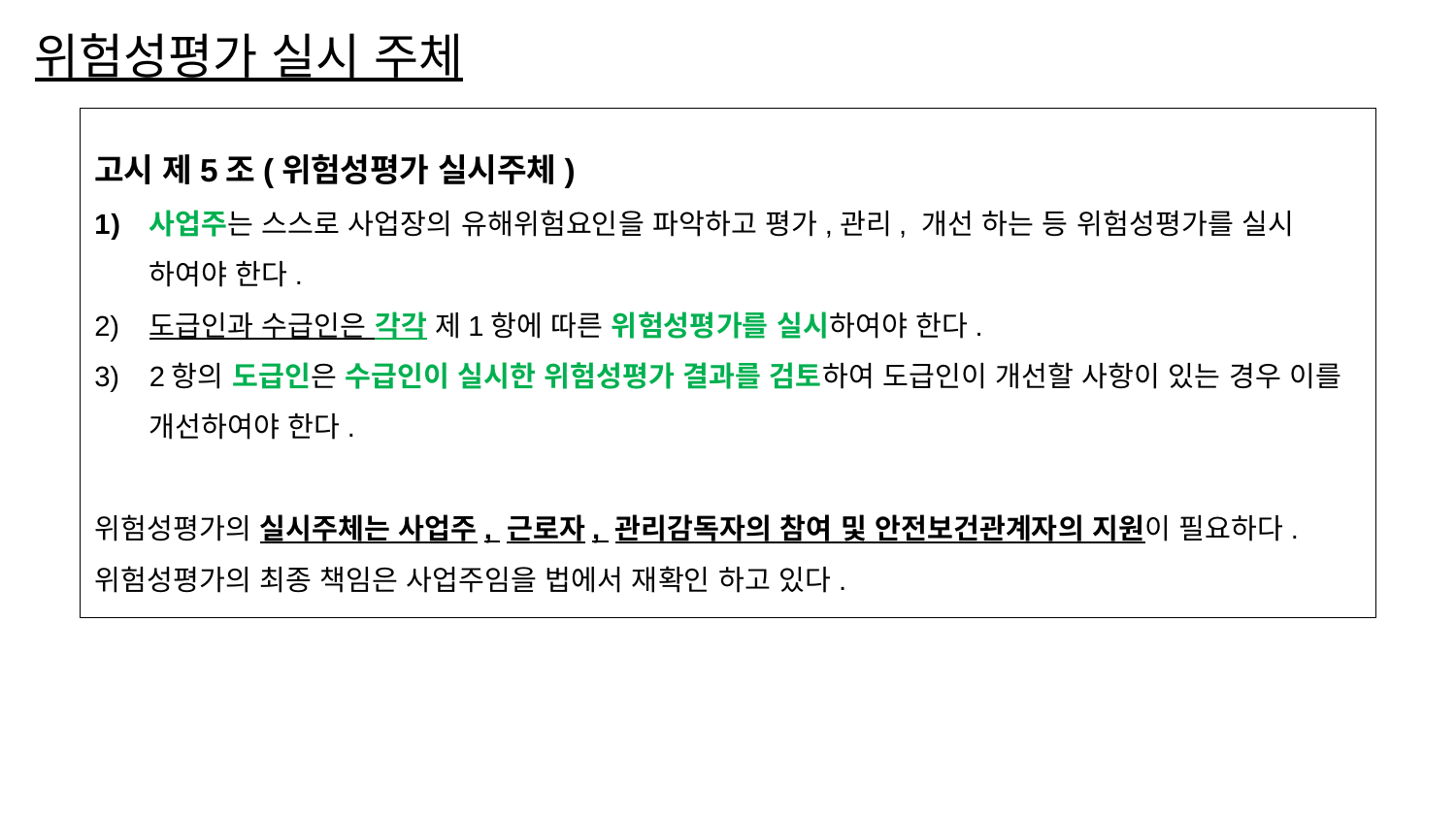

# 위험성평가 실시 주체
고시 제5조(위험성평가 실시주체)
사업주는 스스로 사업장의 유해위험요인을 파악하고 평가,관리, 개선 하는 등 위험성평가를 실시 하여야 한다.
도급인과 수급인은 각각 제1항에 따른 위험성평가를 실시하여야 한다.
2항의 도급인은 수급인이 실시한 위험성평가 결과를 검토하여 도급인이 개선할 사항이 있는 경우 이를 개선하여야 한다.

위험성평가의 실시주체는 사업주, 근로자, 관리감독자의 참여 및 안전보건관계자의 지원이 필요하다.
위험성평가의 최종 책임은 사업주임을 법에서 재확인 하고 있다.